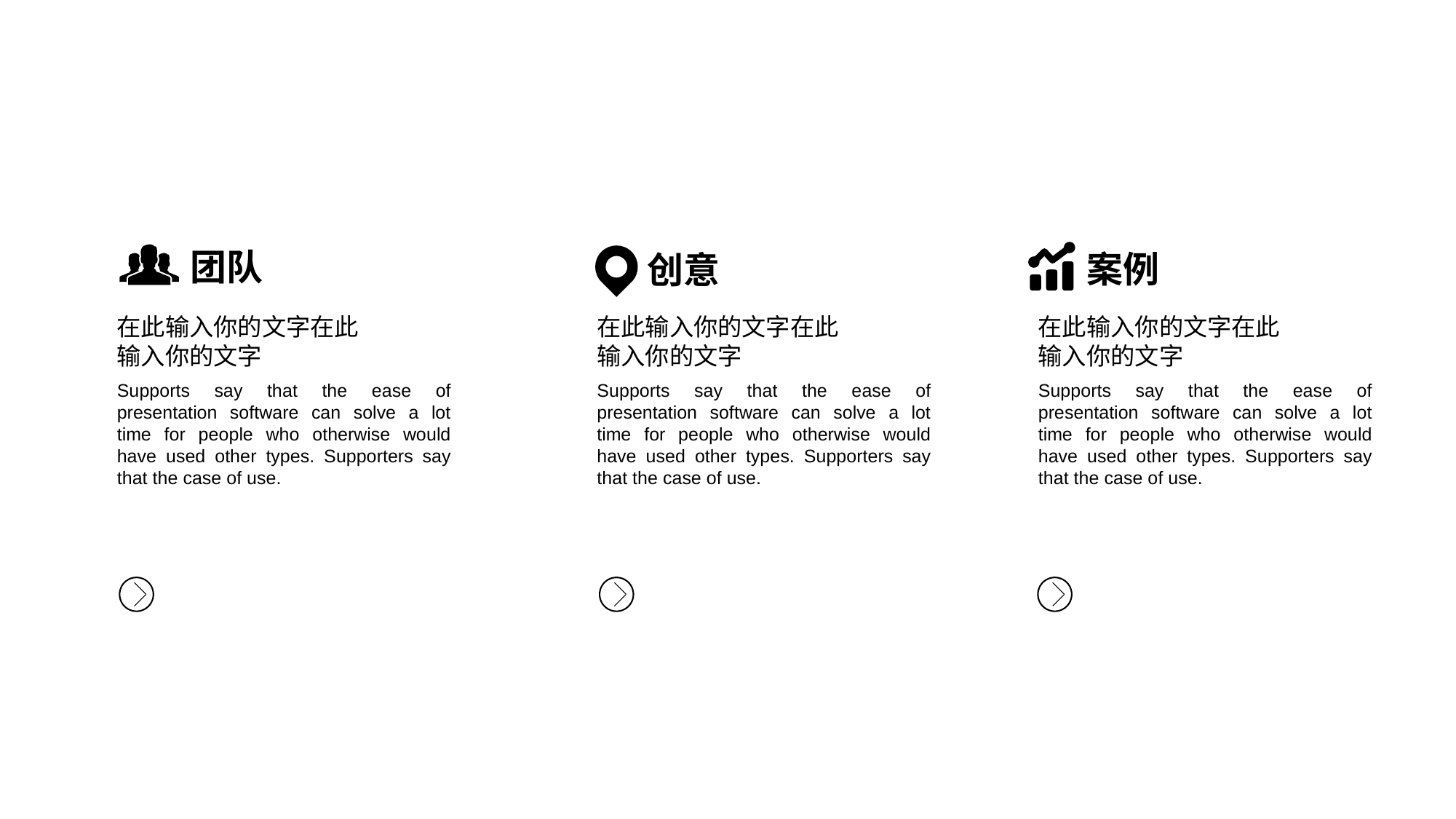

团队
案例
创意

在此输入你的文字在此
输入你的文字

在此输入你的文字在此
输入你的文字

在此输入你的文字在此
输入你的文字

Supports say that the ease of presentation software can solve a lot time for people who otherwise would have used other types. Supporters say that the case of use.
Supports say that the ease of presentation software can solve a lot time for people who otherwise would have used other types. Supporters say that the case of use.
Supports say that the ease of presentation software can solve a lot time for people who otherwise would have used other types. Supporters say that the case of use.